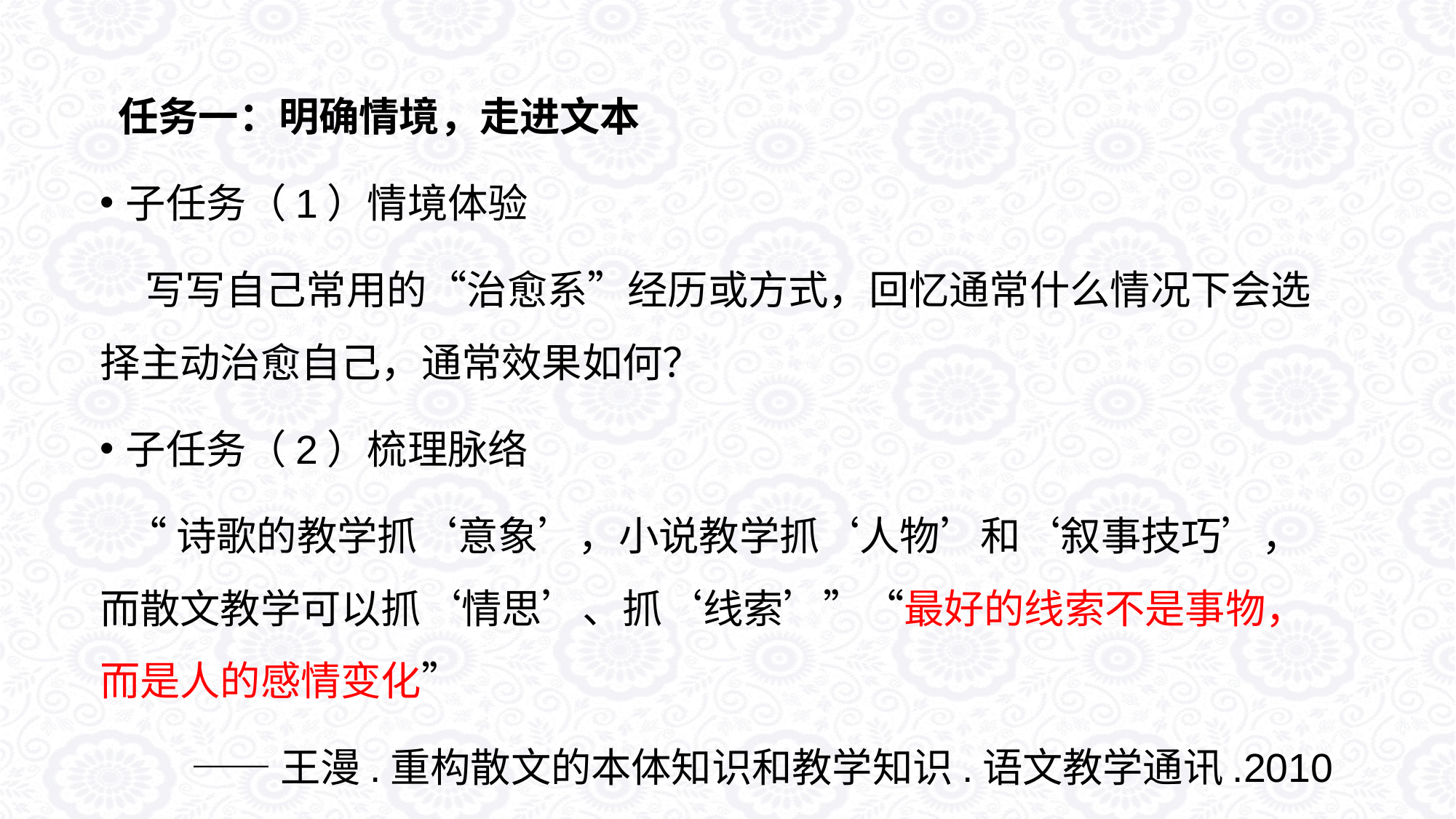

任务一：明确情境，走进文本
子任务（1）情境体验
    写写自己常用的“治愈系”经历或方式，回忆通常什么情况下会选择主动治愈自己，通常效果如何？
子任务（2）梳理脉络
   “诗歌的教学抓‘意象’，小说教学抓‘人物’和‘叙事技巧’，而散文教学可以抓‘情思’、抓‘线索’”“最好的线索不是事物，而是人的感情变化”
——王漫.重构散文的本体知识和教学知识.语文教学通讯.2010